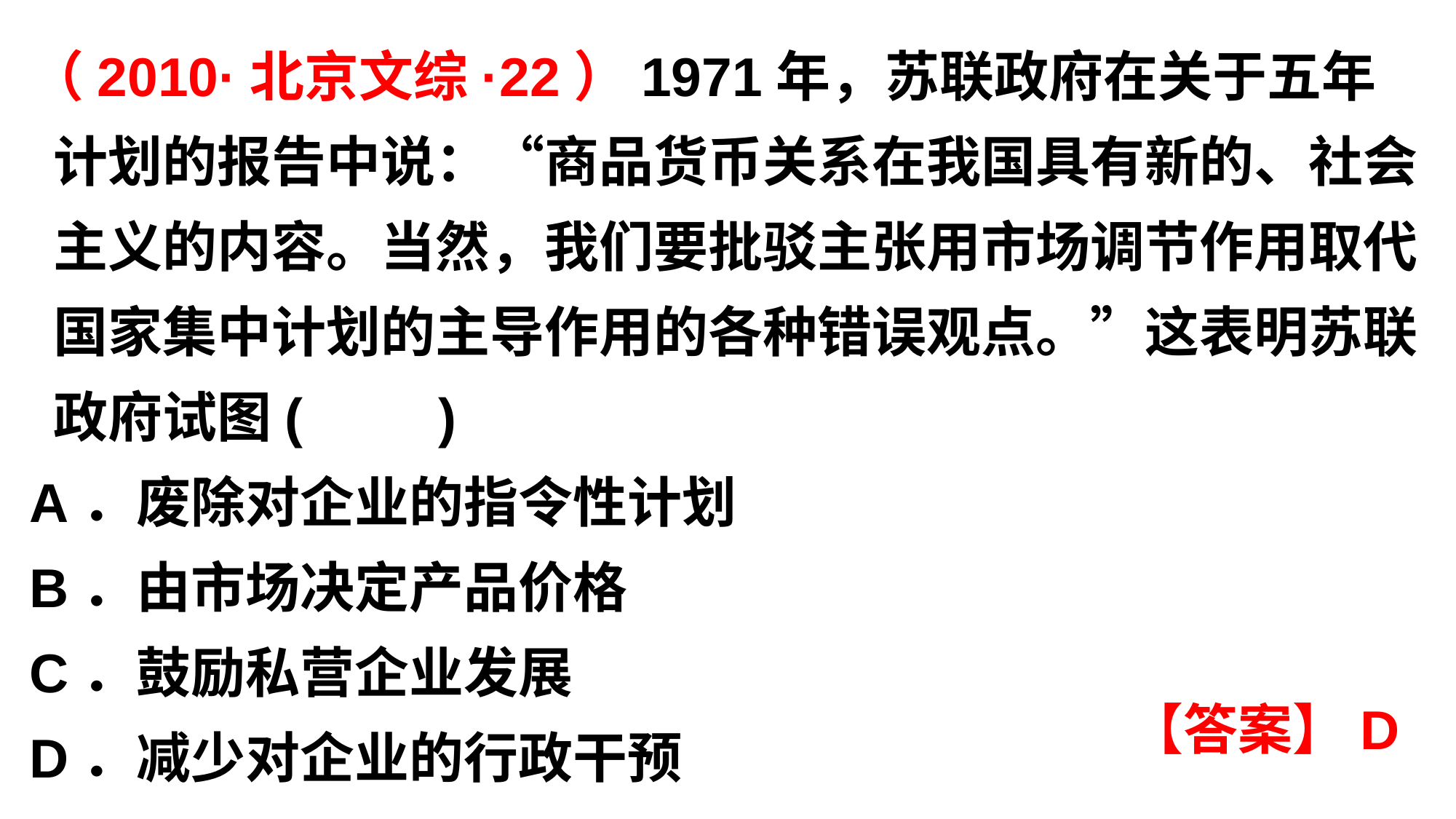

（2010·北京文综·22）1971年，苏联政府在关于五年计划的报告中说：“商品货币关系在我国具有新的、社会主义的内容。当然，我们要批驳主张用市场调节作用取代国家集中计划的主导作用的各种错误观点。”这表明苏联政府试图(　　)
A．废除对企业的指令性计划
B．由市场决定产品价格
C．鼓励私营企业发展
D．减少对企业的行政干预
【答案】D